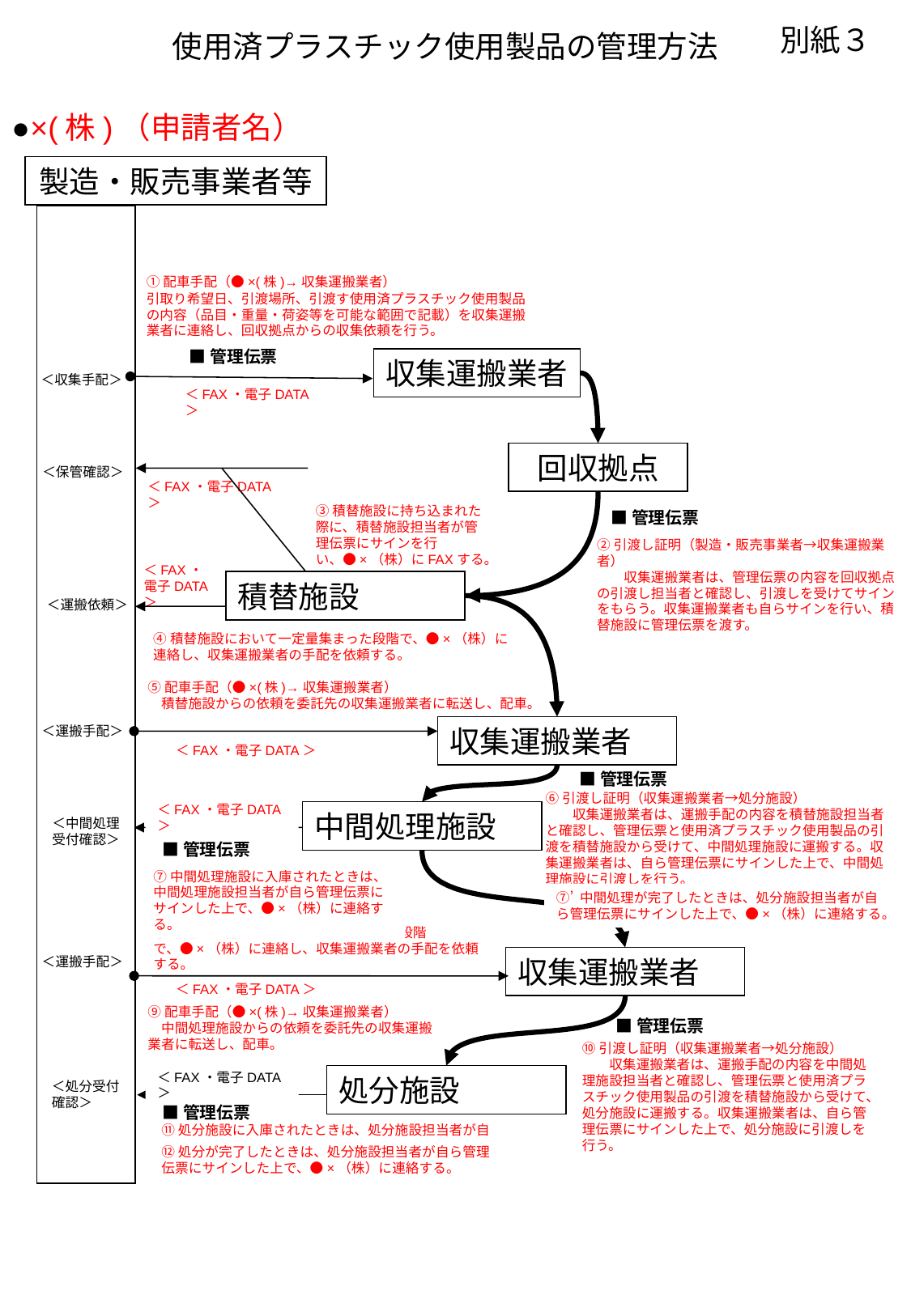

別紙３
使用済プラスチック使用製品の管理方法
●×(株)（申請者名）
製造・販売事業者等

①配車手配（●×(株)→収集運搬業者）
引取り希望日、引渡場所、引渡す使用済プラスチック使用製品の内容（品目・重量・荷姿等を可能な範囲で記載）を収集運搬業者に連絡し、回収拠点からの収集依頼を行う。
■管理伝票
収集運搬業者
＜収集手配＞

＜FAX・電子DATA＞
回収拠点
＜保管確認＞

＜FAX・電子DATA＞
③積替施設に持ち込まれた際に、積替施設担当者が管理伝票にサインを行い、●×（株）にFAXする。
■管理伝票
②引渡し証明（製造・販売事業者→収集運搬業者）
　　収集運搬業者は、管理伝票の内容を回収拠点の引渡し担当者と確認し、引渡しを受けてサインをもらう。収集運搬業者も自らサインを行い、積替施設に管理伝票を渡す。
＜FAX・
電子DATA＞
積替施設
＜運搬依頼＞

④積替施設において一定量集まった段階で、●×（株）に連絡し、収集運搬業者の手配を依頼する。
⑤配車手配（●×(株)→収集運搬業者）
　積替施設からの依頼を委託先の収集運搬業者に転送し、配車。
＜運搬手配＞
収集運搬業者

＜FAX・電子DATA＞
■管理伝票
⑥引渡し証明（収集運搬業者→処分施設）
　　収集運搬業者は、運搬手配の内容を積替施設担当者と確認し、管理伝票と使用済プラスチック使用製品の引渡を積替施設から受けて、中間処理施設に運搬する。収集運搬業者は、自ら管理伝票にサインした上で、中間処理施設に引渡しを行う。
＜FAX・電子DATA＞
中間処理施設
＜中間処理
受付確認＞

■管理伝票
⑦中間処理施設に入庫されたときは、中間処理施設担当者が自ら管理伝票にサインした上で、●×（株）に連絡する。
⑦’ 中間処理が完了したときは、処分施設担当者が自ら管理伝票にサインした上で、●×（株）に連絡する。
⑧中間処理施設において一定量集まった段階で、●×（株）に連絡し、収集運搬業者の手配を依頼する。
＜運搬手配＞
収集運搬業者
＜FAX・電子DATA＞

⑨配車手配（●×(株)→収集運搬業者）
　中間処理施設からの依頼を委託先の収集運搬業者に転送し、配車。

■管理伝票
⑩引渡し証明（収集運搬業者→処分施設）
　　収集運搬業者は、運搬手配の内容を中間処理施設担当者と確認し、管理伝票と使用済プラスチック使用製品の引渡を積替施設から受けて、処分施設に運搬する。収集運搬業者は、自ら管理伝票にサインした上で、処分施設に引渡しを行う。
＜FAX・電子DATA＞
処分施設
＜処分受付
確認＞

■管理伝票
⑪処分施設に入庫されたときは、処分施設担当者が自ら管理伝票にサインした上で、●×（株）に連絡する。
⑫処分が完了したときは、処分施設担当者が自ら管理伝票にサインした上で、●×（株）に連絡する。